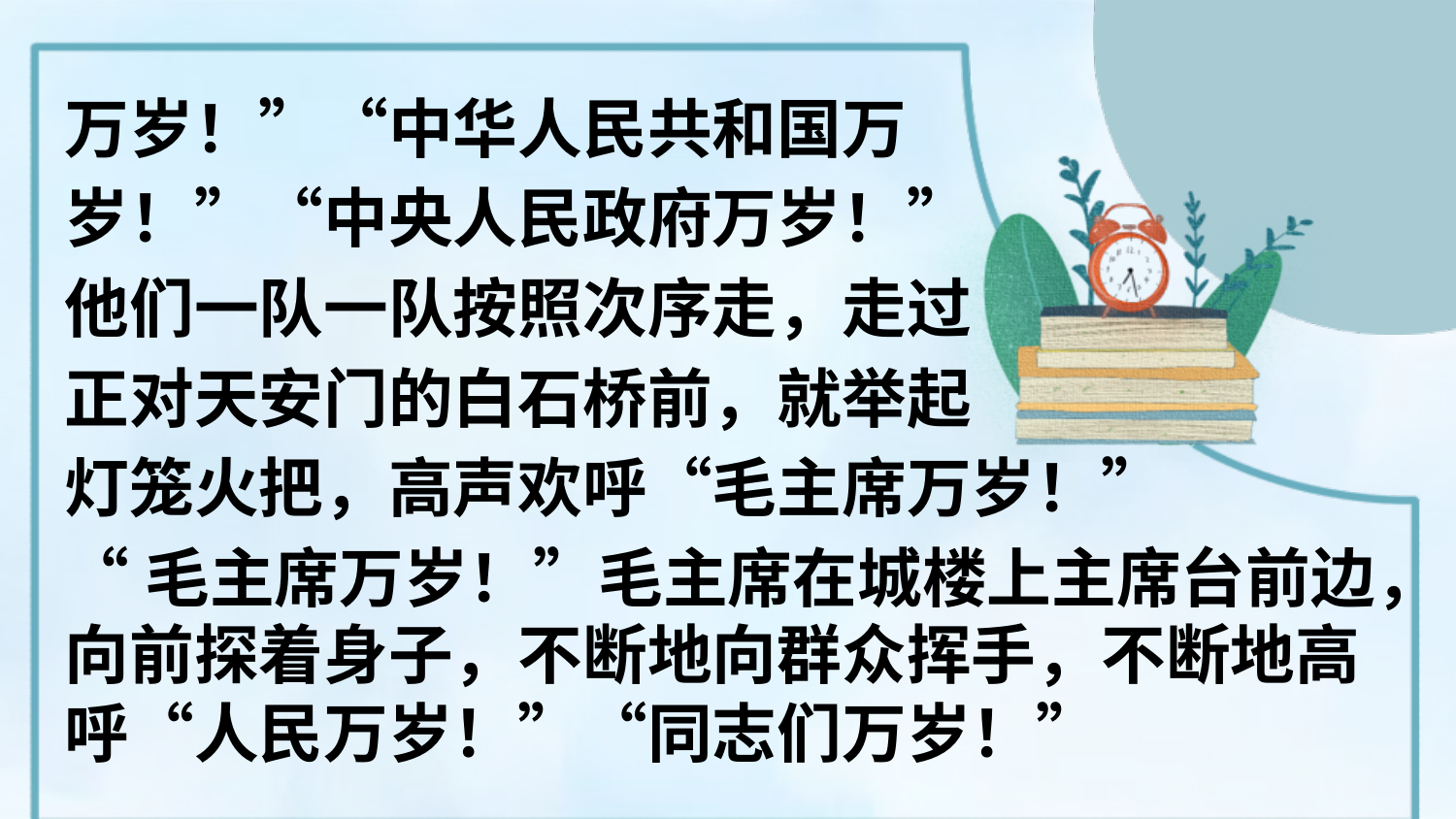

万岁！”“中华人民共和国万
岁！”“中央人民政府万岁！”
他们一队一队按照次序走，走过
正对天安门的白石桥前，就举起
灯笼火把，高声欢呼“毛主席万岁！”
“毛主席万岁！”毛主席在城楼上主席台前边，向前探着身子，不断地向群众挥手，不断地高呼“人民万岁！”“同志们万岁！”